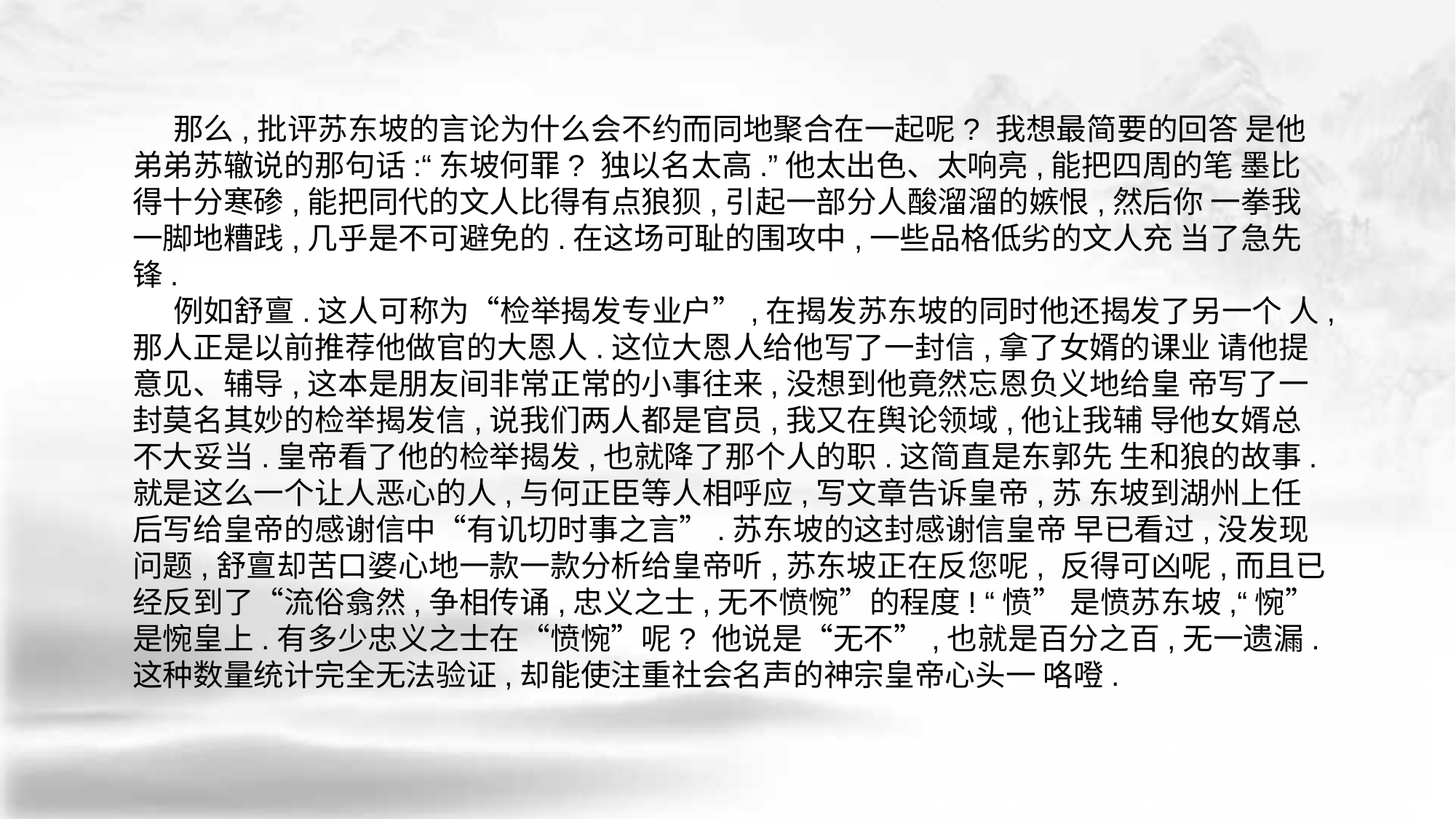

那么,批评苏东坡的言论为什么会不约而同地聚合在一起呢? 我想最简要的回答 是他弟弟苏辙说的那句话:“东坡何罪? 独以名太高.”他太出色、太响亮,能把四周的笔 墨比得十分寒碜,能把同代的文人比得有点狼狈,引起一部分人酸溜溜的嫉恨,然后你 一拳我一脚地糟践,几乎是不可避免的.在这场可耻的围攻中,一些品格低劣的文人充 当了急先锋.
     例如舒亶.这人可称为“检举揭发专业户”,在揭发苏东坡的同时他还揭发了另一个 人,那人正是以前推荐他做官的大恩人.这位大恩人给他写了一封信,拿了女婿的课业 请他提意见、辅导,这本是朋友间非常正常的小事往来,没想到他竟然忘恩负义地给皇 帝写了一封莫名其妙的检举揭发信,说我们两人都是官员,我又在舆论领域,他让我辅 导他女婿总不大妥当.皇帝看了他的检举揭发,也就降了那个人的职.这简直是东郭先 生和狼的故事.就是这么一个让人恶心的人,与何正臣等人相呼应,写文章告诉皇帝,苏 东坡到湖州上任后写给皇帝的感谢信中“有讥切时事之言”.苏东坡的这封感谢信皇帝 早已看过,没发现问题,舒亶却苦口婆心地一款一款分析给皇帝听,苏东坡正在反您呢, 反得可凶呢,而且已经反到了“流俗翕然,争相传诵,忠义之士,无不愤惋”的程度! “愤” 是愤苏东坡,“惋”是惋皇上.有多少忠义之士在“愤惋”呢? 他说是“无不”,也就是百分之百,无一遗漏.这种数量统计完全无法验证,却能使注重社会名声的神宗皇帝心头一 咯噔.